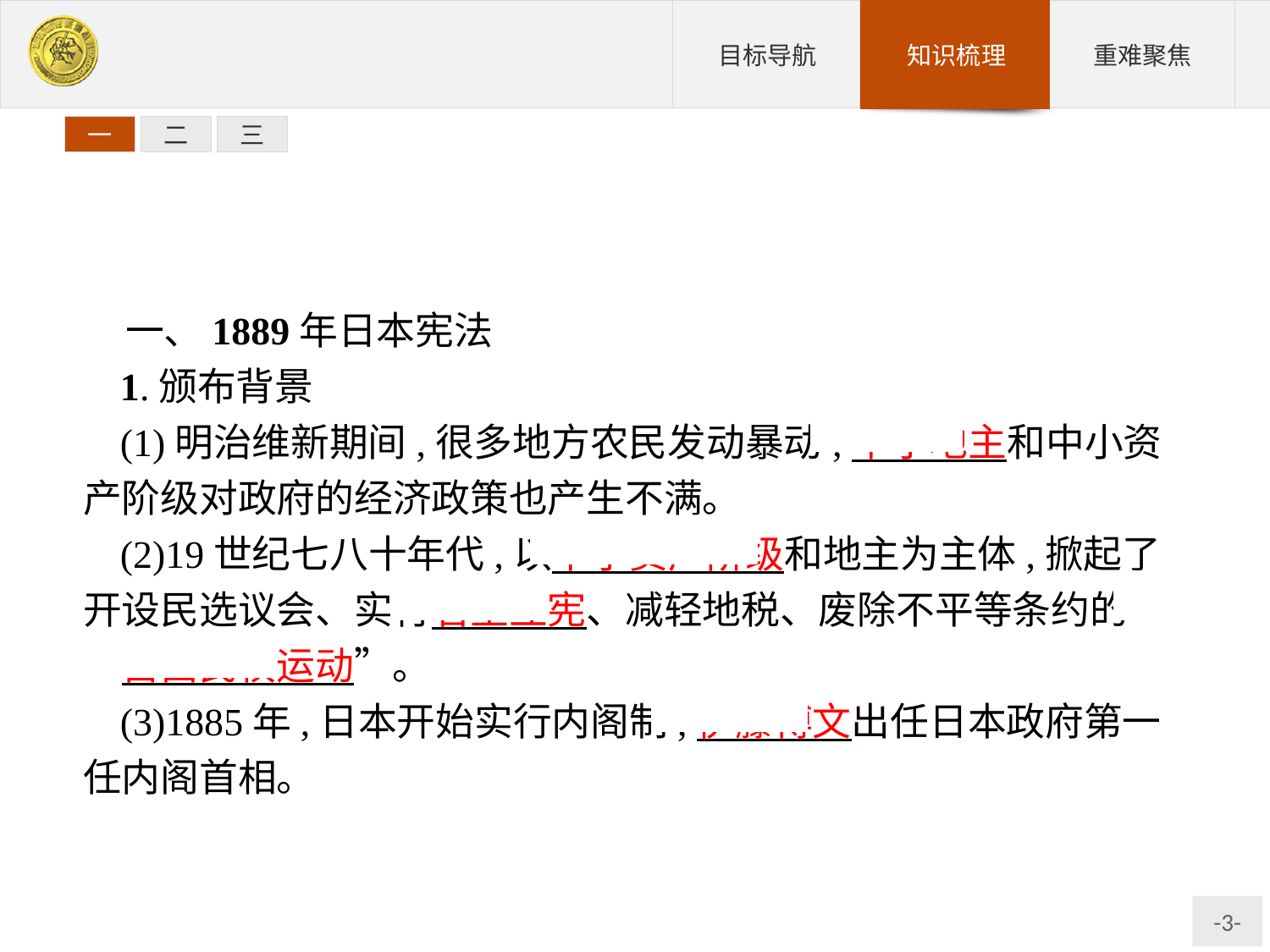

一
二
三
一、1889年日本宪法
1.颁布背景
(1)明治维新期间,很多地方农民发动暴动;中小地主和中小资产阶级对政府的经济政策也产生不满。
(2)19世纪七八十年代,以中小资产阶级和地主为主体,掀起了开设民选议会、实行君主立宪、减轻地税、废除不平等条约的“自由民权运动”。
(3)1885年,日本开始实行内阁制,伊藤博文出任日本政府第一任内阁首相。